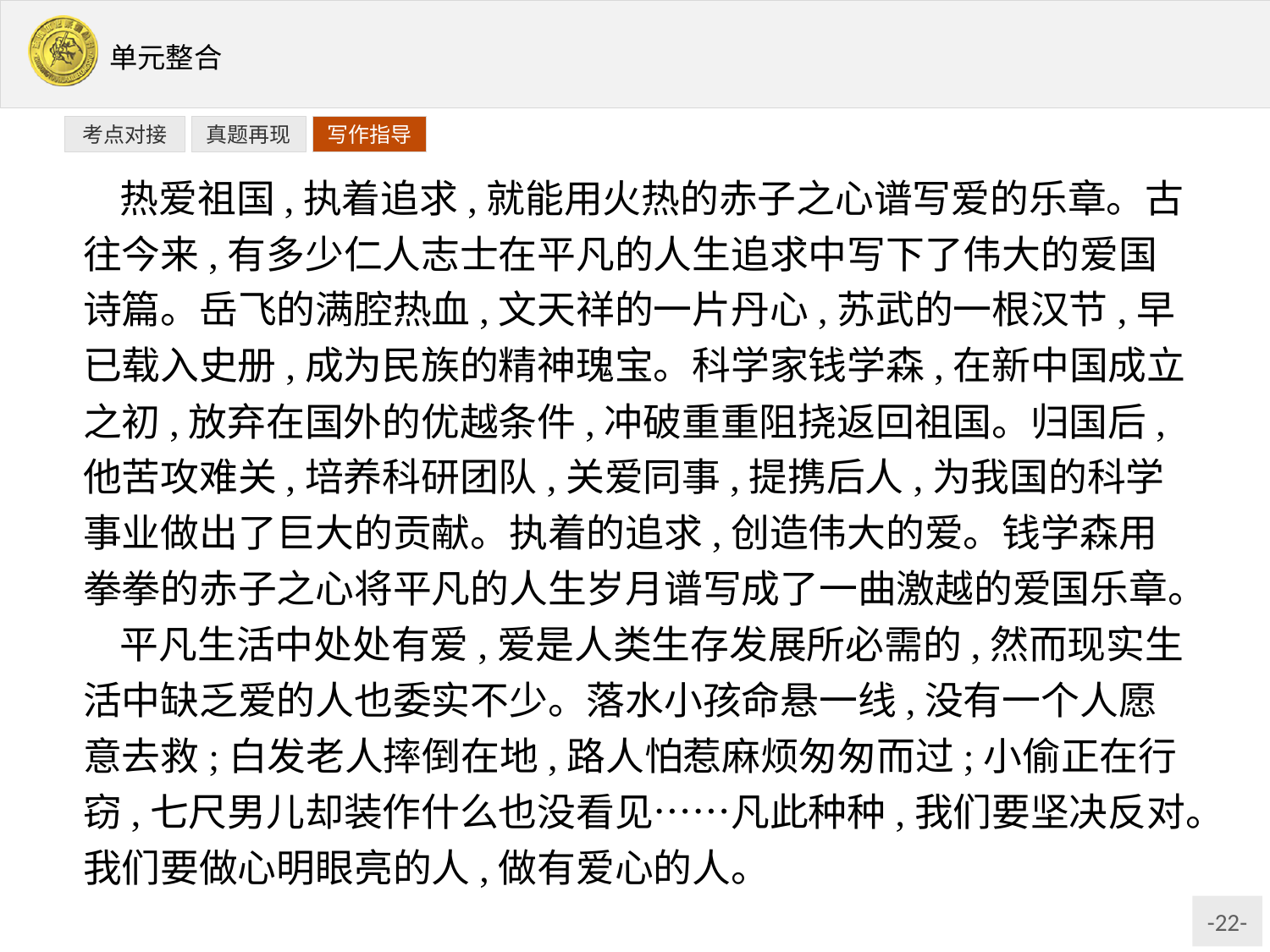

写作指导
考点对接
真题再现
热爱祖国,执着追求,就能用火热的赤子之心谱写爱的乐章。古往今来,有多少仁人志士在平凡的人生追求中写下了伟大的爱国诗篇。岳飞的满腔热血,文天祥的一片丹心,苏武的一根汉节,早已载入史册,成为民族的精神瑰宝。科学家钱学森,在新中国成立之初,放弃在国外的优越条件,冲破重重阻挠返回祖国。归国后,他苦攻难关,培养科研团队,关爱同事,提携后人,为我国的科学事业做出了巨大的贡献。执着的追求,创造伟大的爱。钱学森用拳拳的赤子之心将平凡的人生岁月谱写成了一曲激越的爱国乐章。
平凡生活中处处有爱,爱是人类生存发展所必需的,然而现实生活中缺乏爱的人也委实不少。落水小孩命悬一线,没有一个人愿意去救;白发老人摔倒在地,路人怕惹麻烦匆匆而过;小偷正在行窃,七尺男儿却装作什么也没看见……凡此种种,我们要坚决反对。我们要做心明眼亮的人,做有爱心的人。